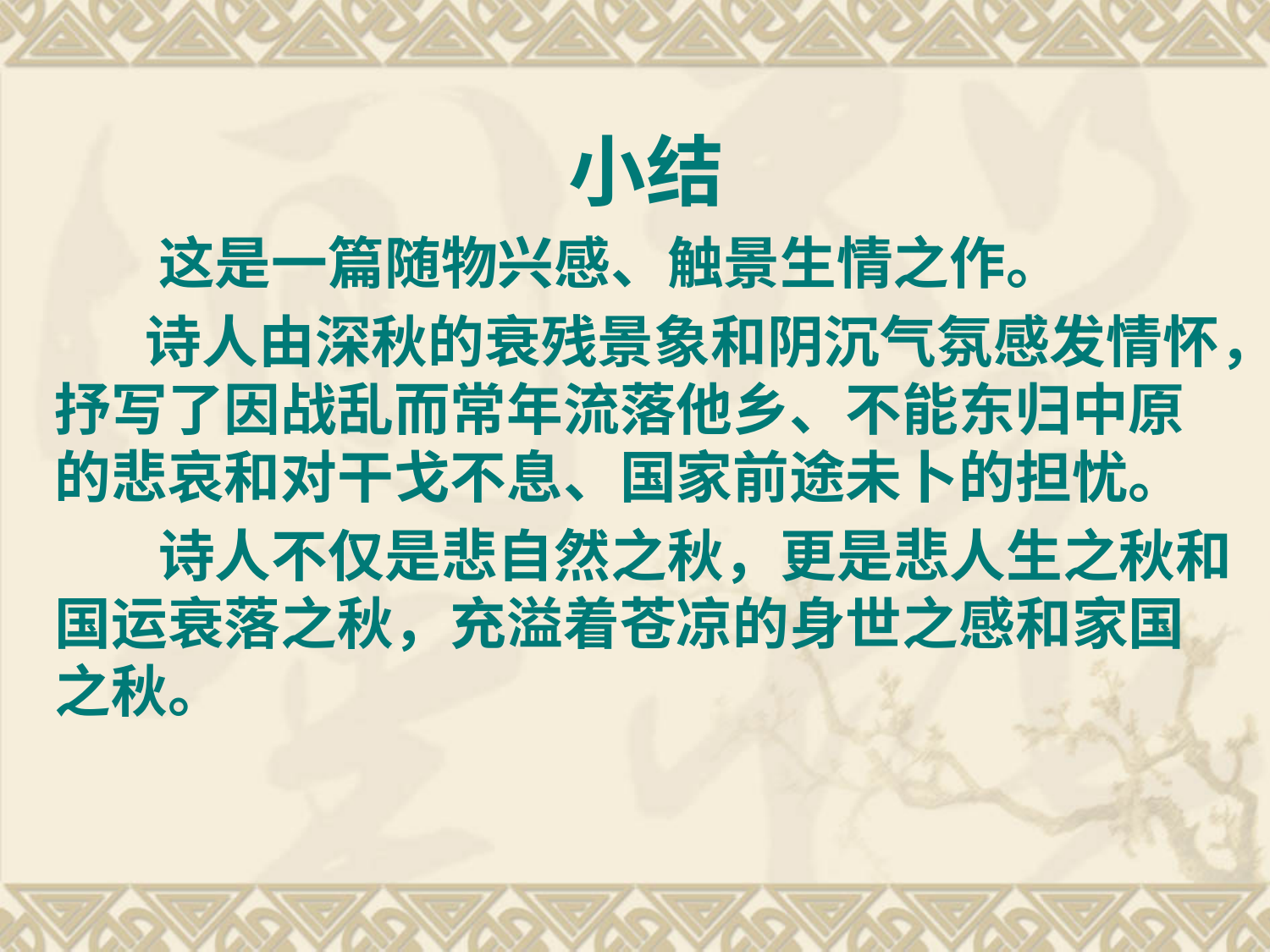

小结
       这是一篇随物兴感、触景生情之作。
      诗人由深秋的衰残景象和阴沉气氛感发情怀，抒写了因战乱而常年流落他乡、不能东归中原的悲哀和对干戈不息、国家前途未卜的担忧。
       诗人不仅是悲自然之秋，更是悲人生之秋和国运衰落之秋，充溢着苍凉的身世之感和家国之秋。